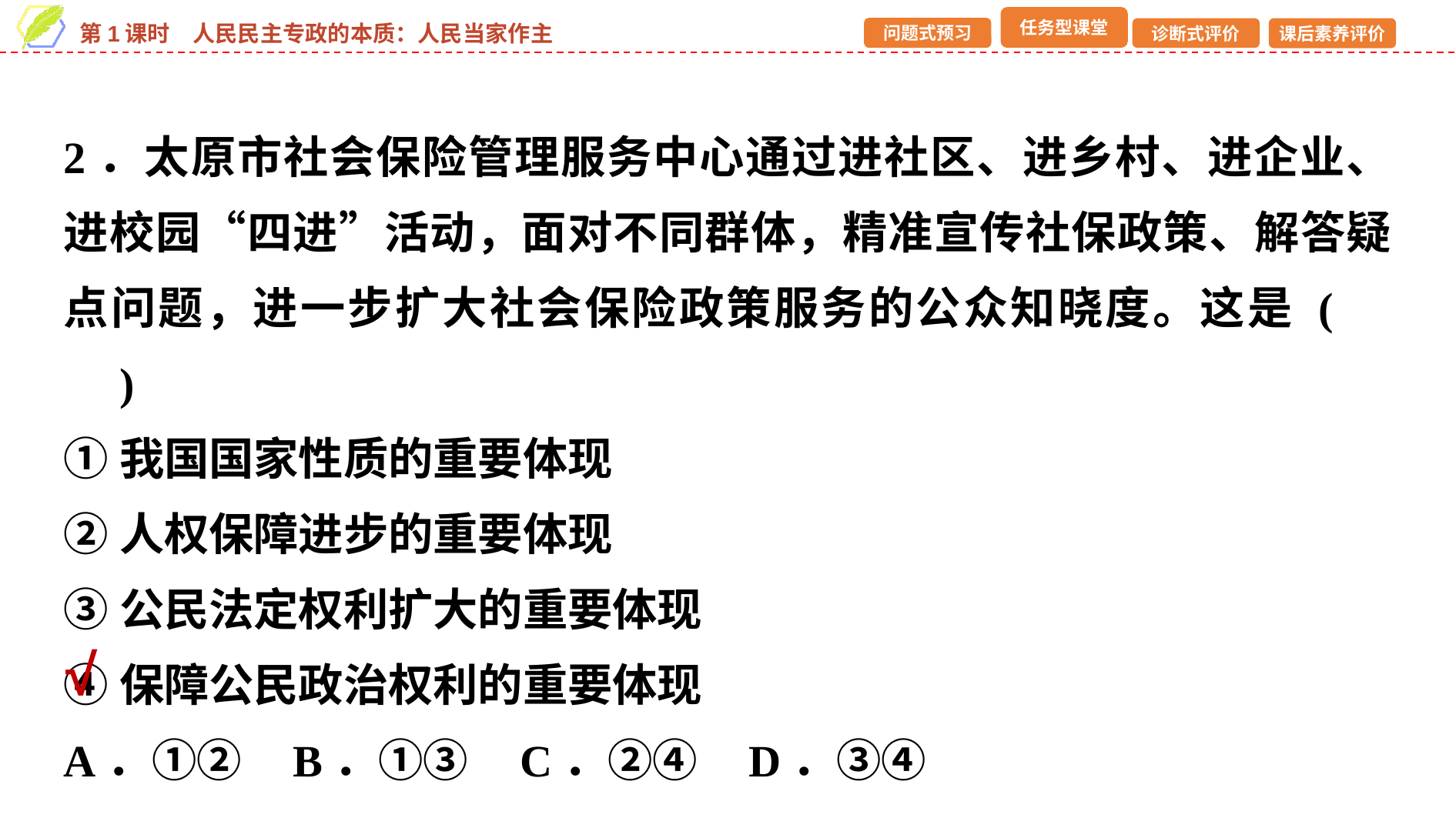

2．太原市社会保险管理服务中心通过进社区、进乡村、进企业、进校园“四进”活动，面对不同群体，精准宣传社保政策、解答疑点问题，进一步扩大社会保险政策服务的公众知晓度。这是 (　　)
①我国国家性质的重要体现
②人权保障进步的重要体现
③公民法定权利扩大的重要体现
④保障公民政治权利的重要体现
A．①②    B．①③    C．②④    D．③④
√